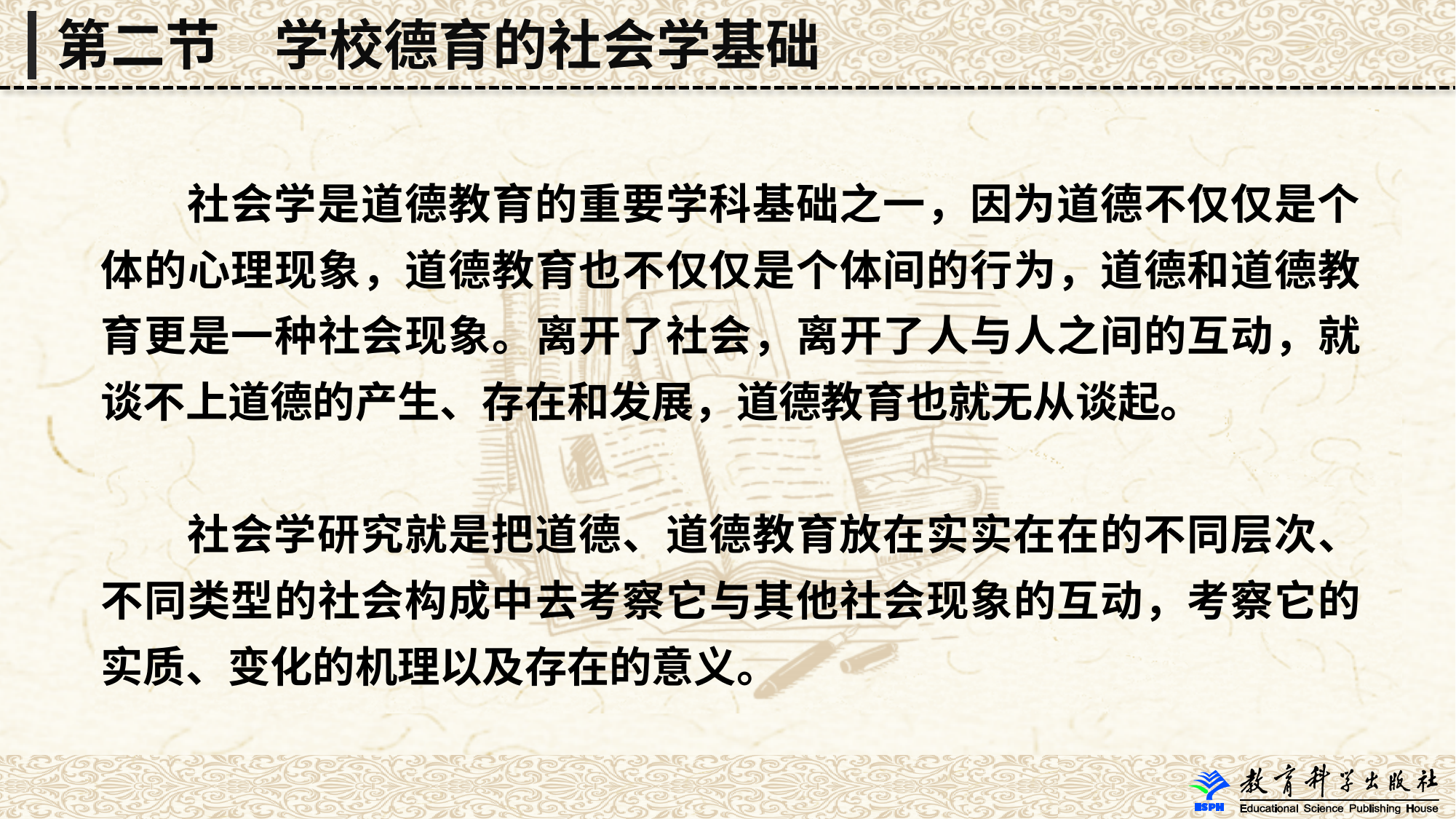

第二节　学校德育的社会学基础
       社会学是道德教育的重要学科基础之一，因为道德不仅仅是个体的心理现象，道德教育也不仅仅是个体间的行为，道德和道德教育更是一种社会现象。离开了社会，离开了人与人之间的互动，就谈不上道德的产生、存在和发展，道德教育也就无从谈起。

       社会学研究就是把道德、道德教育放在实实在在的不同层次、不同类型的社会构成中去考察它与其他社会现象的互动，考察它的实质、变化的机理以及存在的意义。